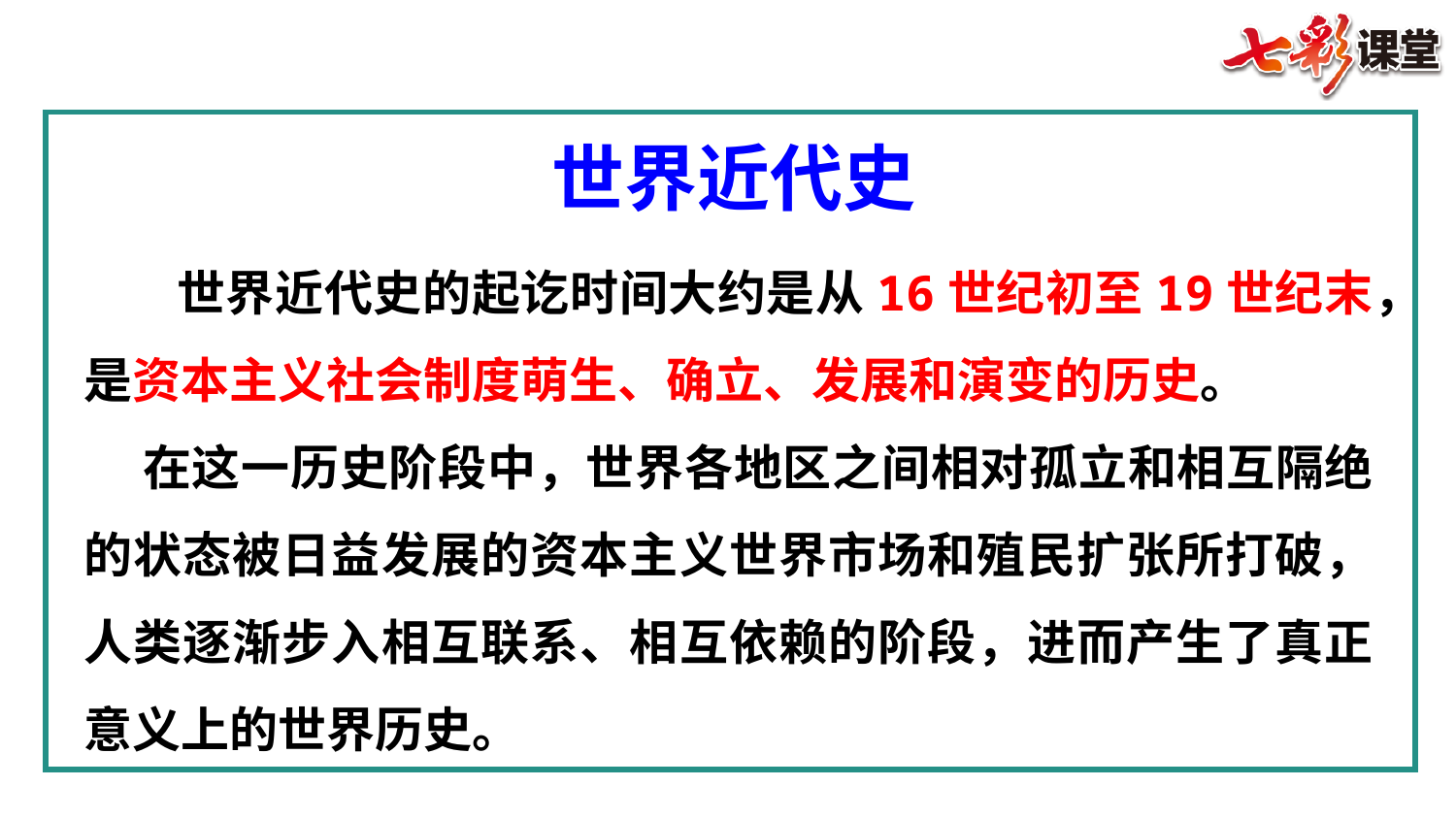

世界近代史
       世界近代史的起讫时间大约是从16世纪初至19世纪末，是资本主义社会制度萌生、确立、发展和演变的历史。
    在这一历史阶段中，世界各地区之间相对孤立和相互隔绝的状态被日益发展的资本主义世界市场和殖民扩张所打破，人类逐渐步入相互联系、相互依赖的阶段，进而产生了真正意义上的世界历史。